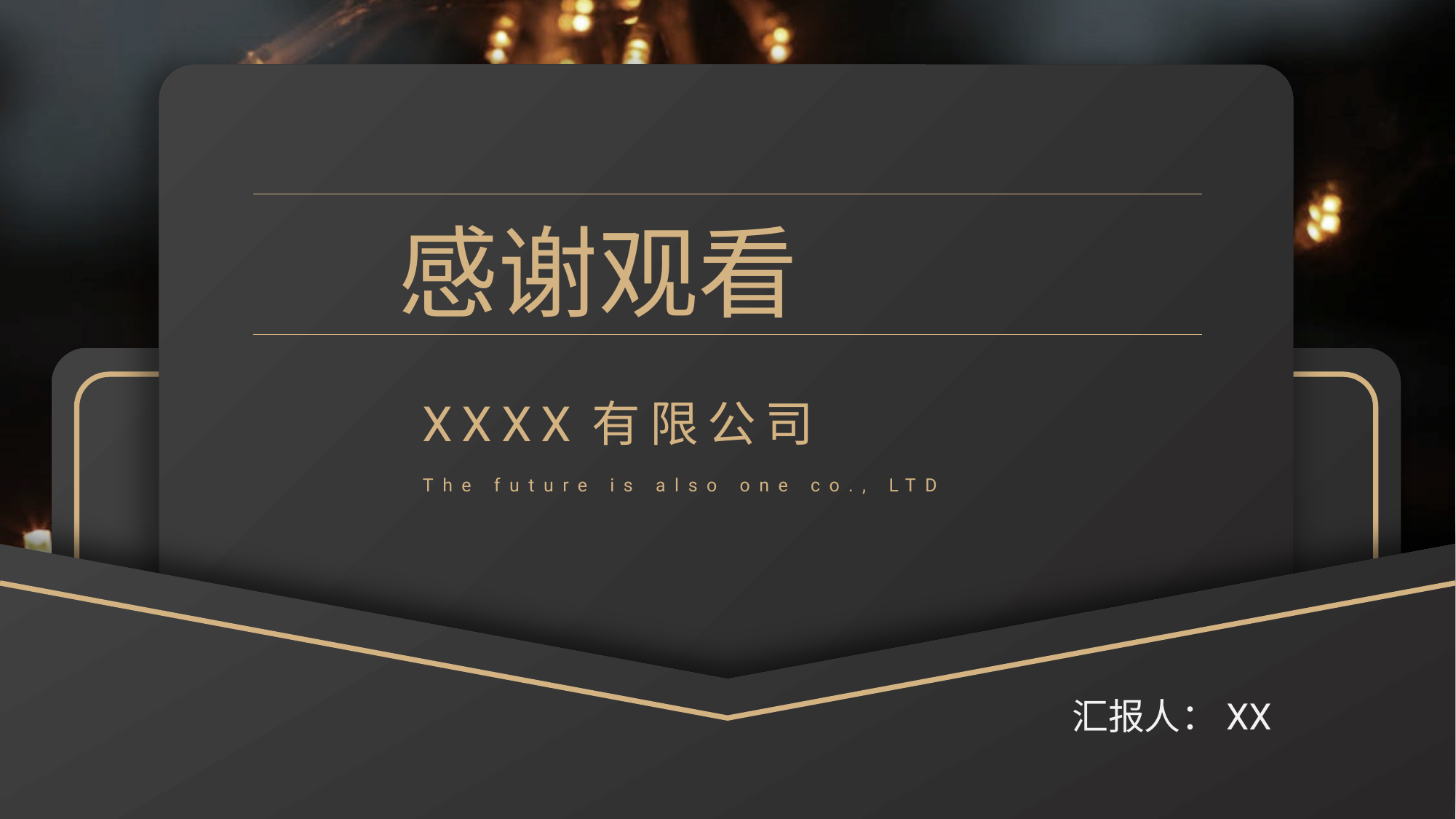

感谢观看
XXXX有限公司
The future is also one co., LTD
汇报人：XX